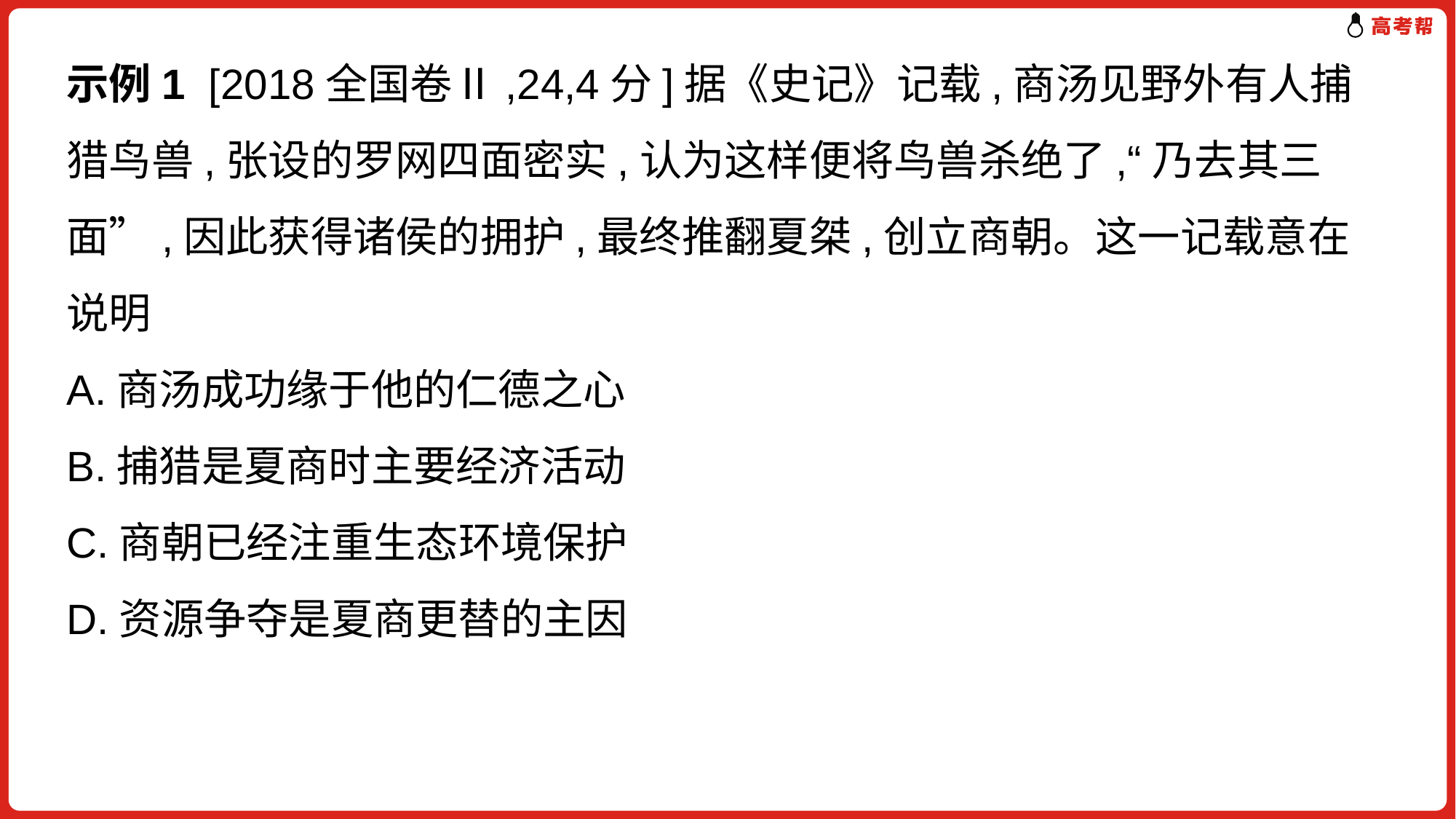

示例1  [2018全国卷Ⅱ,24,4分]据《史记》记载,商汤见野外有人捕猎鸟兽,张设的罗网四面密实,认为这样便将鸟兽杀绝了,“乃去其三面”,因此获得诸侯的拥护,最终推翻夏桀,创立商朝。这一记载意在说明
A.商汤成功缘于他的仁德之心
B.捕猎是夏商时主要经济活动
C.商朝已经注重生态环境保护
D.资源争夺是夏商更替的主因